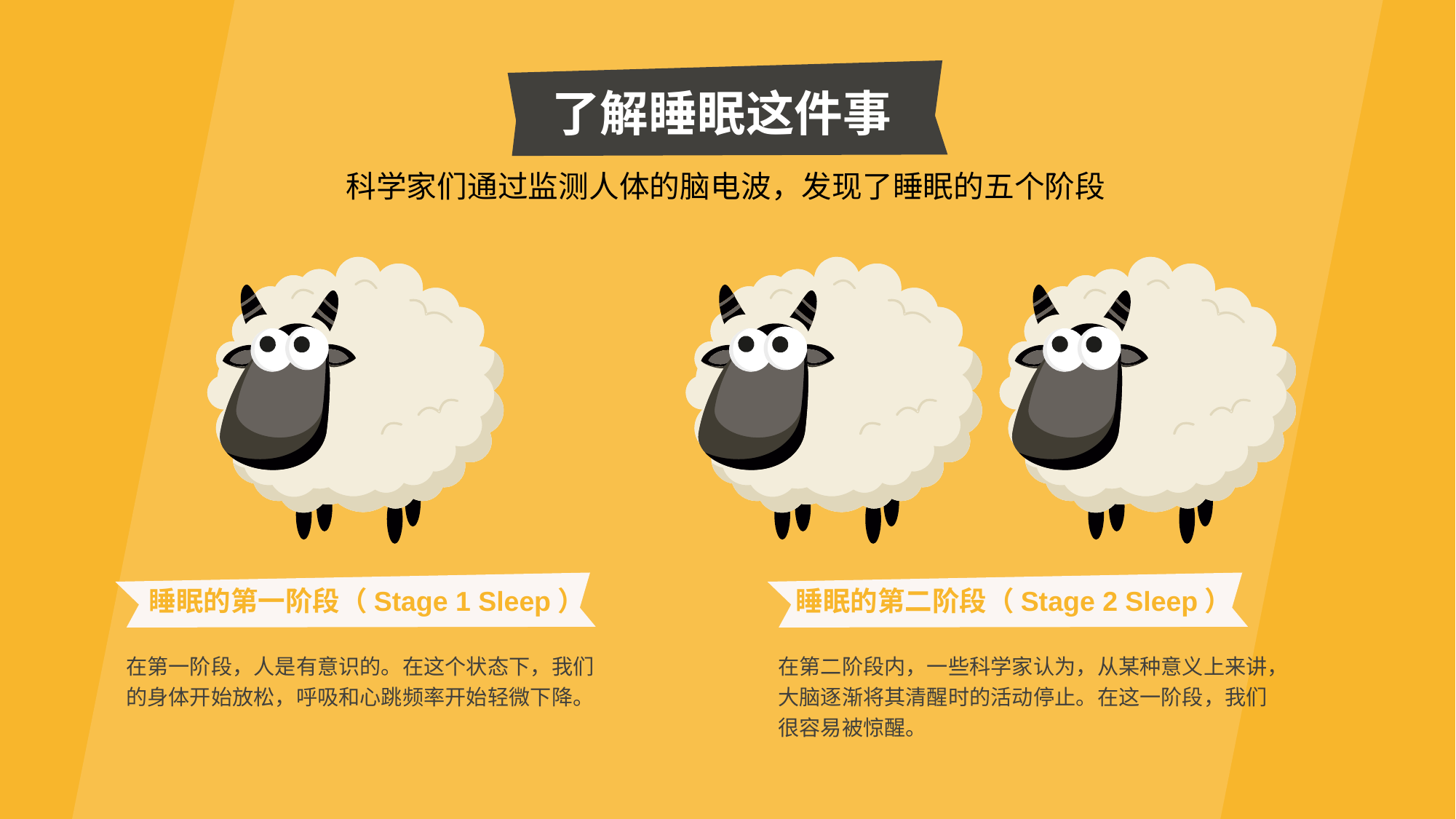

了解睡眠这件事
科学家们通过监测人体的脑电波，发现了睡眠的五个阶段

睡眠的第一阶段（Stage 1 Sleep）
 睡眠的第二阶段（Stage 2 Sleep）
在第一阶段，人是有意识的。在这个状态下，我们的身体开始放松，呼吸和心跳频率开始轻微下降。
在第二阶段内，一些科学家认为，从某种意义上来讲，大脑逐渐将其清醒时的活动停止。在这一阶段，我们很容易被惊醒。